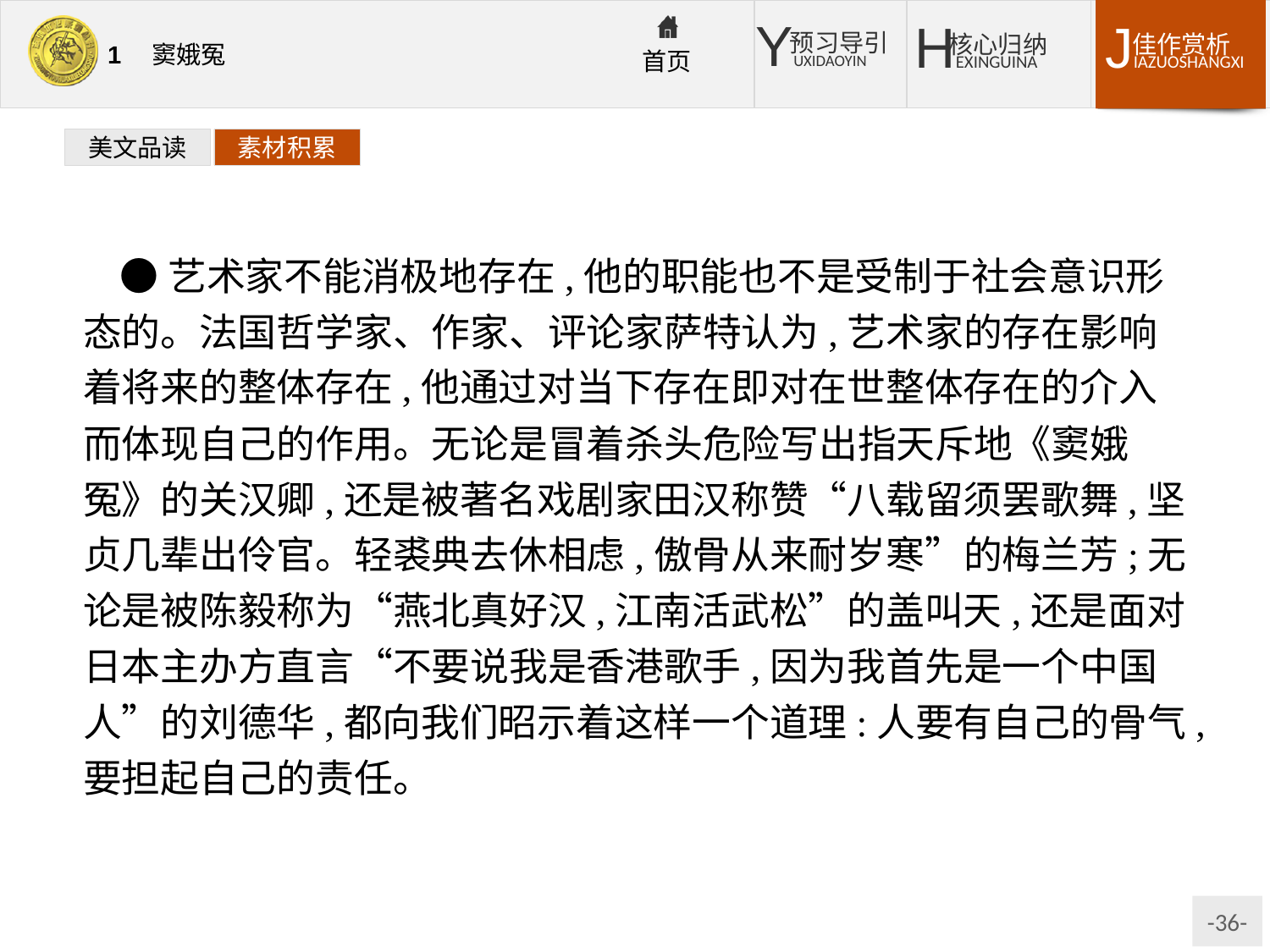

美文品读
素材积累
●艺术家不能消极地存在,他的职能也不是受制于社会意识形态的。法国哲学家、作家、评论家萨特认为,艺术家的存在影响着将来的整体存在,他通过对当下存在即对在世整体存在的介入而体现自己的作用。无论是冒着杀头危险写出指天斥地《窦娥冤》的关汉卿,还是被著名戏剧家田汉称赞“八载留须罢歌舞,坚贞几辈出伶官。轻裘典去休相虑,傲骨从来耐岁寒”的梅兰芳;无论是被陈毅称为“燕北真好汉,江南活武松”的盖叫天,还是面对日本主办方直言“不要说我是香港歌手,因为我首先是一个中国人”的刘德华,都向我们昭示着这样一个道理:人要有自己的骨气,要担起自己的责任。